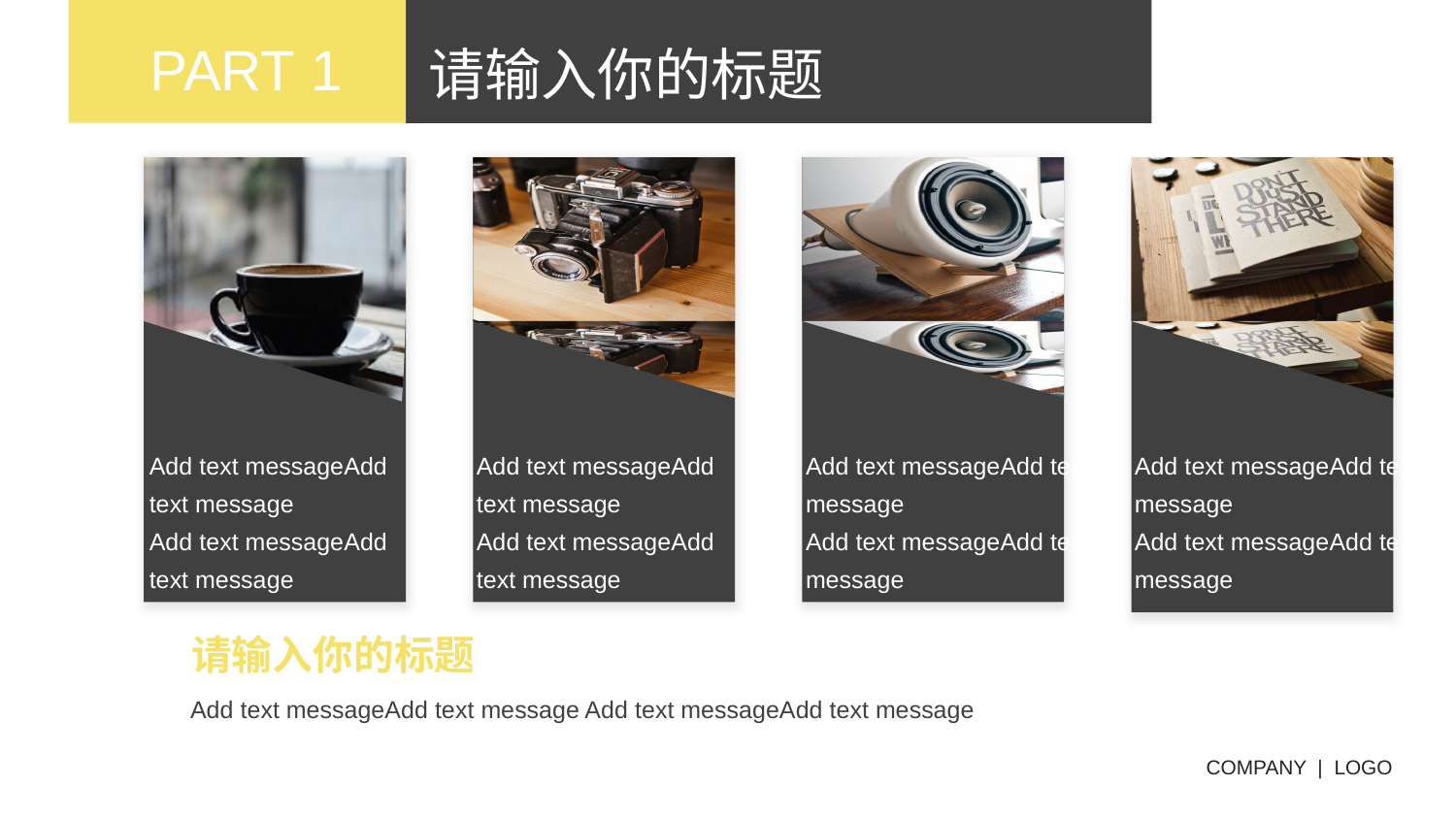

PART 1

PART 1
请输入你的标题
请输入你的标题

Add text messageAdd text message
Add text messageAdd text message

Add text messageAdd text message
Add text messageAdd text message

Add text messageAdd text message
Add text messageAdd text message

Add text messageAdd text message
Add text messageAdd text message

请输入你的标题
Add text messageAdd text message Add text messageAdd text message
COMPANY  |  LOGO